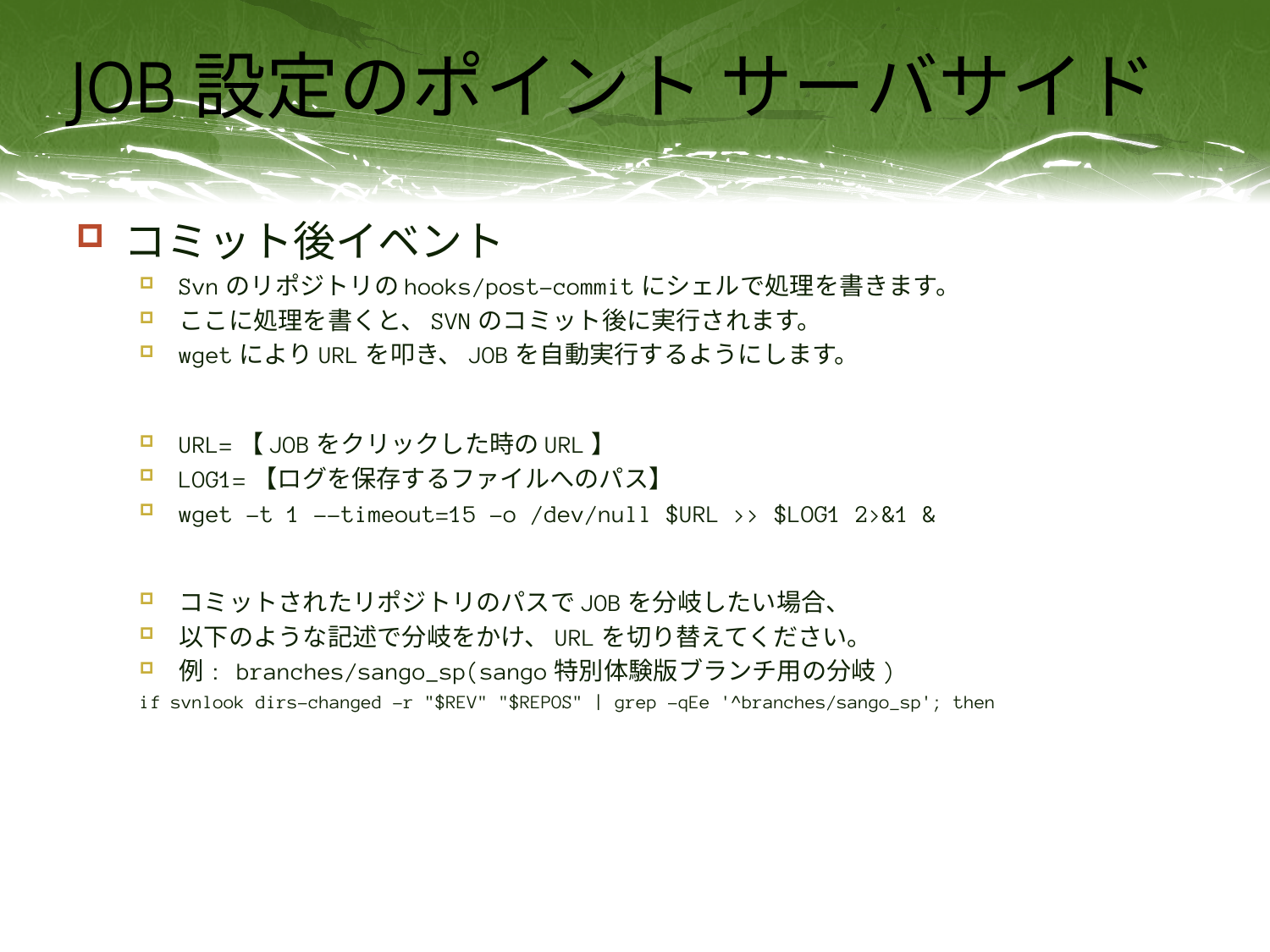

# JOB設定のポイント サーバサイド
コミット後イベント
Svnのリポジトリのhooks/post-commitにシェルで処理を書きます。
ここに処理を書くと、SVNのコミット後に実行されます。
wgetによりURLを叩き、JOBを自動実行するようにします。

URL=【JOBをクリックした時のURL】
LOG1=【ログを保存するファイルへのパス】
wget -t 1 --timeout=15 -o /dev/null $URL >> $LOG1 2>&1 &

コミットされたリポジトリのパスでJOBを分岐したい場合、
以下のような記述で分岐をかけ、URLを切り替えてください。
例: branches/sango_sp(sango特別体験版ブランチ用の分岐)
if svnlook dirs-changed -r "$REV" "$REPOS" | grep -qEe '^branches/sango_sp'; then